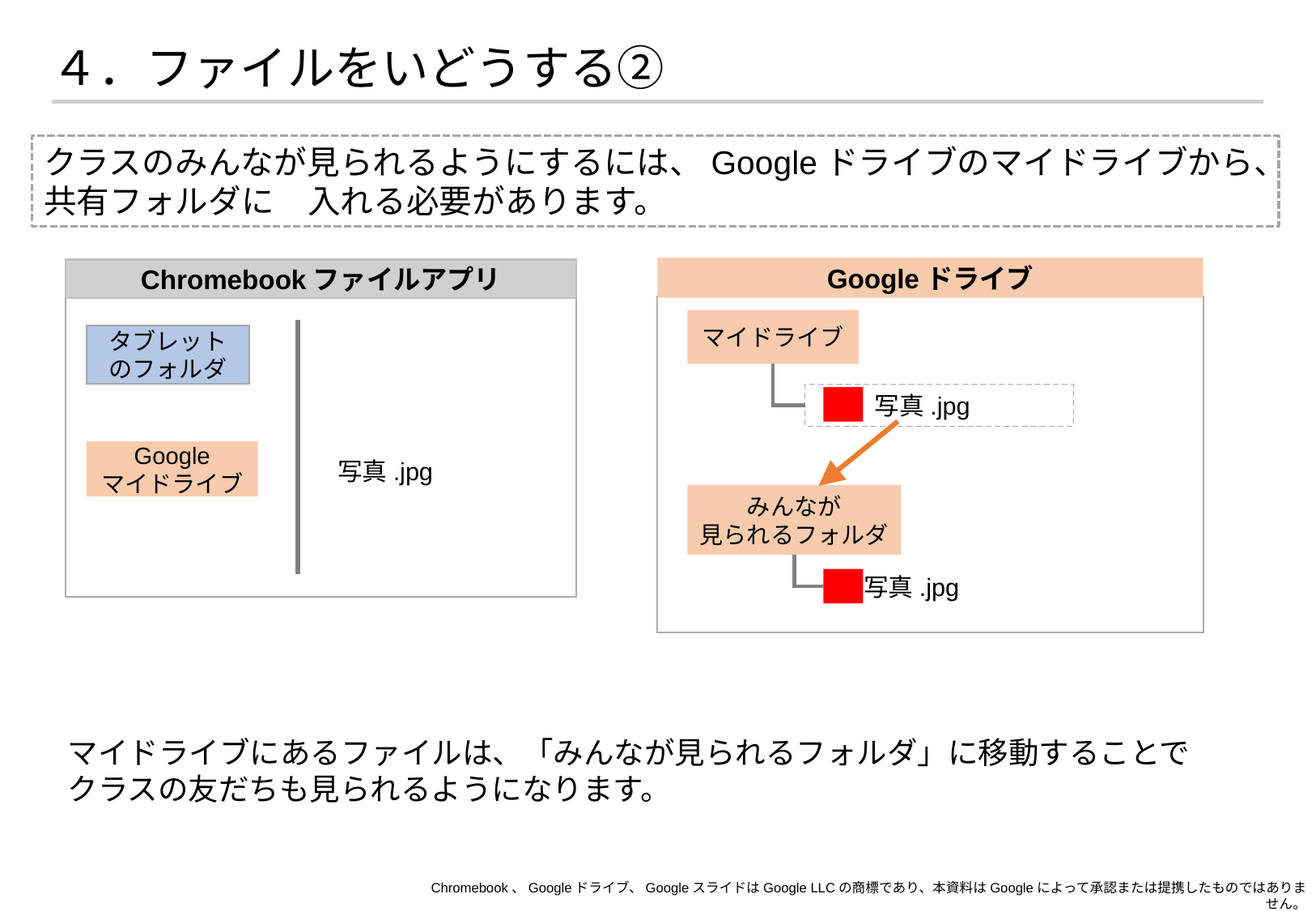

# ４．ファイルをいどうする②
クラスのみんなが見られるようにするには、Googleドライブのマイドライブから、共有フォルダに　入れる必要があります。
Googleドライブ
Chromebookファイルアプリ

タブレットのフォルダ
Google
マイドライブ

マイドライブ
     　写真.jpg

写真.jpg
みんなが
見られるフォルダ
     写真.jpg

マイドライブにあるファイルは、「みんなが見られるフォルダ」に移動することで
クラスの友だちも見られるようになります。
Chromebook、Googleドライブ、GoogleスライドはGoogle LLCの商標であり、本資料はGoogleによって承認または提携したものではありません。
イラスト出典：いらすとや https://www.irasutoya.com/